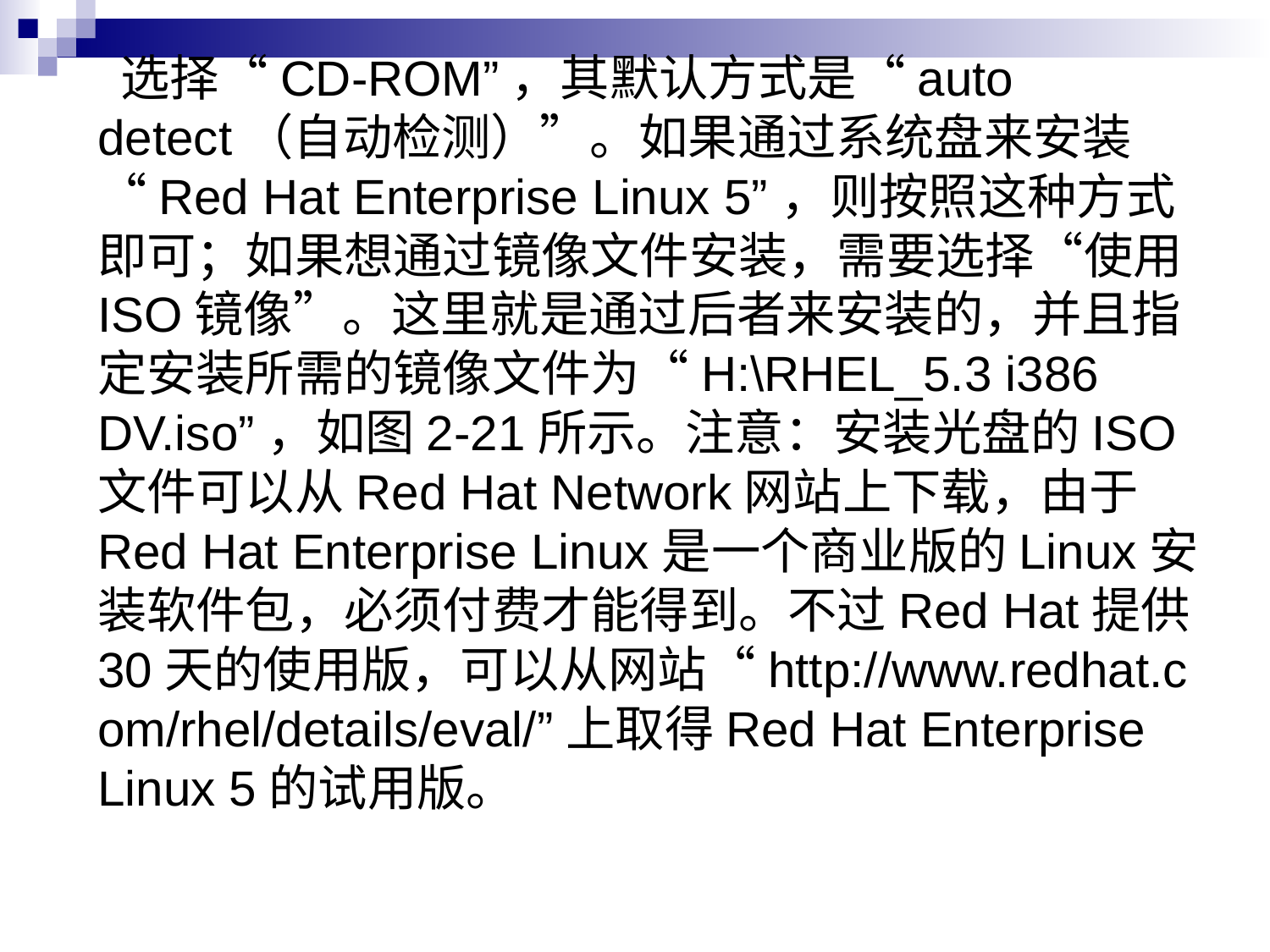

# 选择“CD-ROM”，其默认方式是“auto detect（自动检测）”。如果通过系统盘来安装“Red Hat Enterprise Linux 5”，则按照这种方式即可；如果想通过镜像文件安装，需要选择“使用ISO镜像”。这里就是通过后者来安装的，并且指定安装所需的镜像文件为“H:\RHEL_5.3 i386 DV.iso”，如图2-21所示。注意：安装光盘的ISO文件可以从Red Hat Network网站上下载，由于Red Hat Enterprise Linux是一个商业版的Linux安装软件包，必须付费才能得到。不过Red Hat提供30天的使用版，可以从网站“http://www.redhat.com/rhel/details/eval/”上取得Red Hat Enterprise Linux 5的试用版。